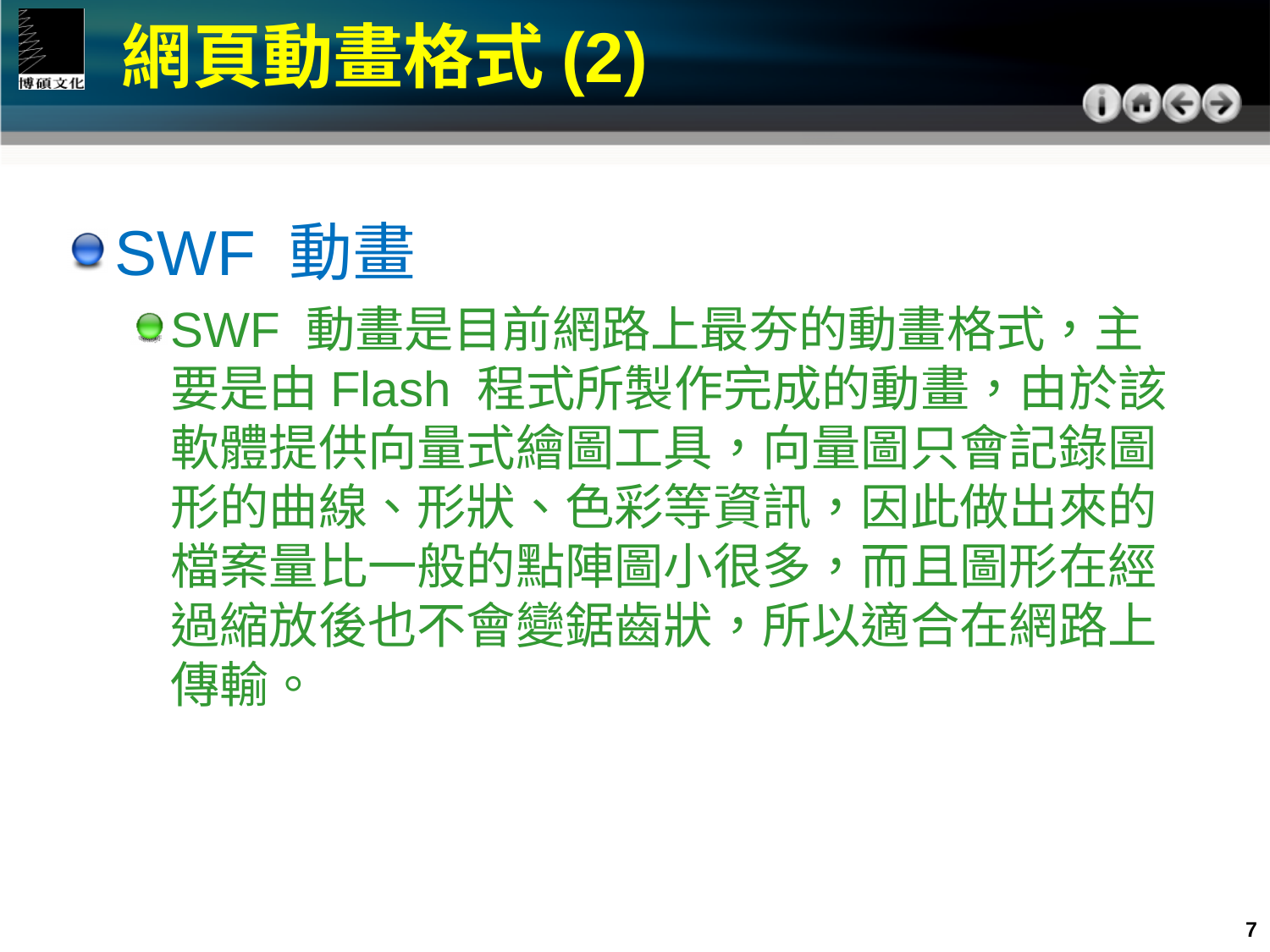

網頁動畫格式(2)
SWF 動畫
SWF 動畫是目前網路上最夯的動畫格式，主要是由Flash 程式所製作完成的動畫，由於該軟體提供向量式繪圖工具，向量圖只會記錄圖形的曲線、形狀、色彩等資訊，因此做出來的檔案量比一般的點陣圖小很多，而且圖形在經過縮放後也不會變鋸齒狀，所以適合在網路上傳輸。